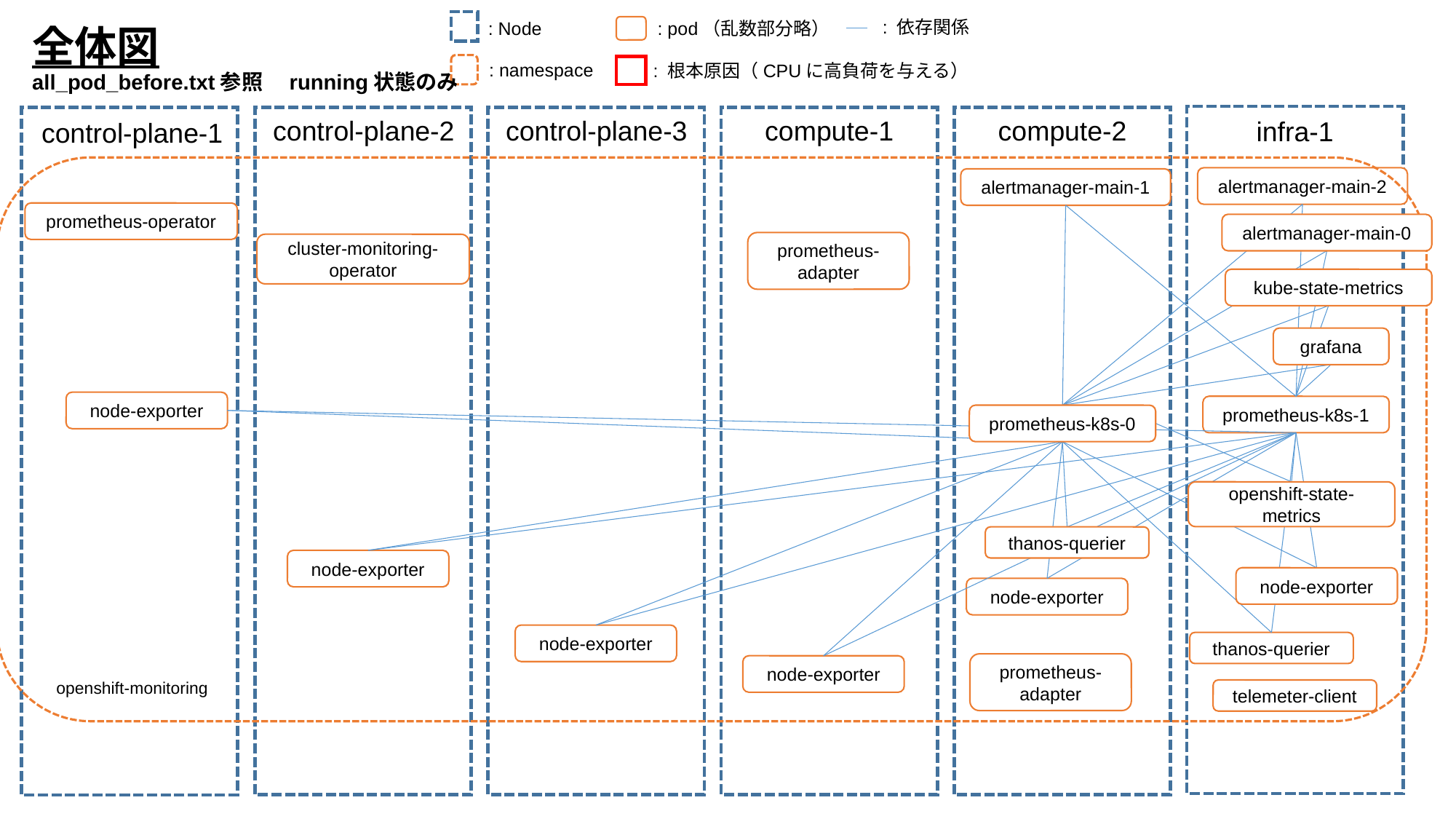

: 依存関係
: pod（乱数部分略）

: Node
全体図
all_pod_before.txt参照　running状態のみ
: namespace

: 根本原因（CPUに高負荷を与える）

compute-1
compute-2
control-plane-3
control-plane-2
infra-1
control-plane-1

alertmanager-main-2
alertmanager-main-1
prometheus-operator
alertmanager-main-0
prometheus-adapter
cluster-monitoring-operator
kube-state-metrics
grafana
node-exporter
prometheus-k8s-1
prometheus-k8s-0
openshift-state-metrics
thanos-querier
node-exporter
node-exporter
node-exporter
node-exporter
thanos-querier
prometheus-adapter
node-exporter
openshift-monitoring
telemeter-client